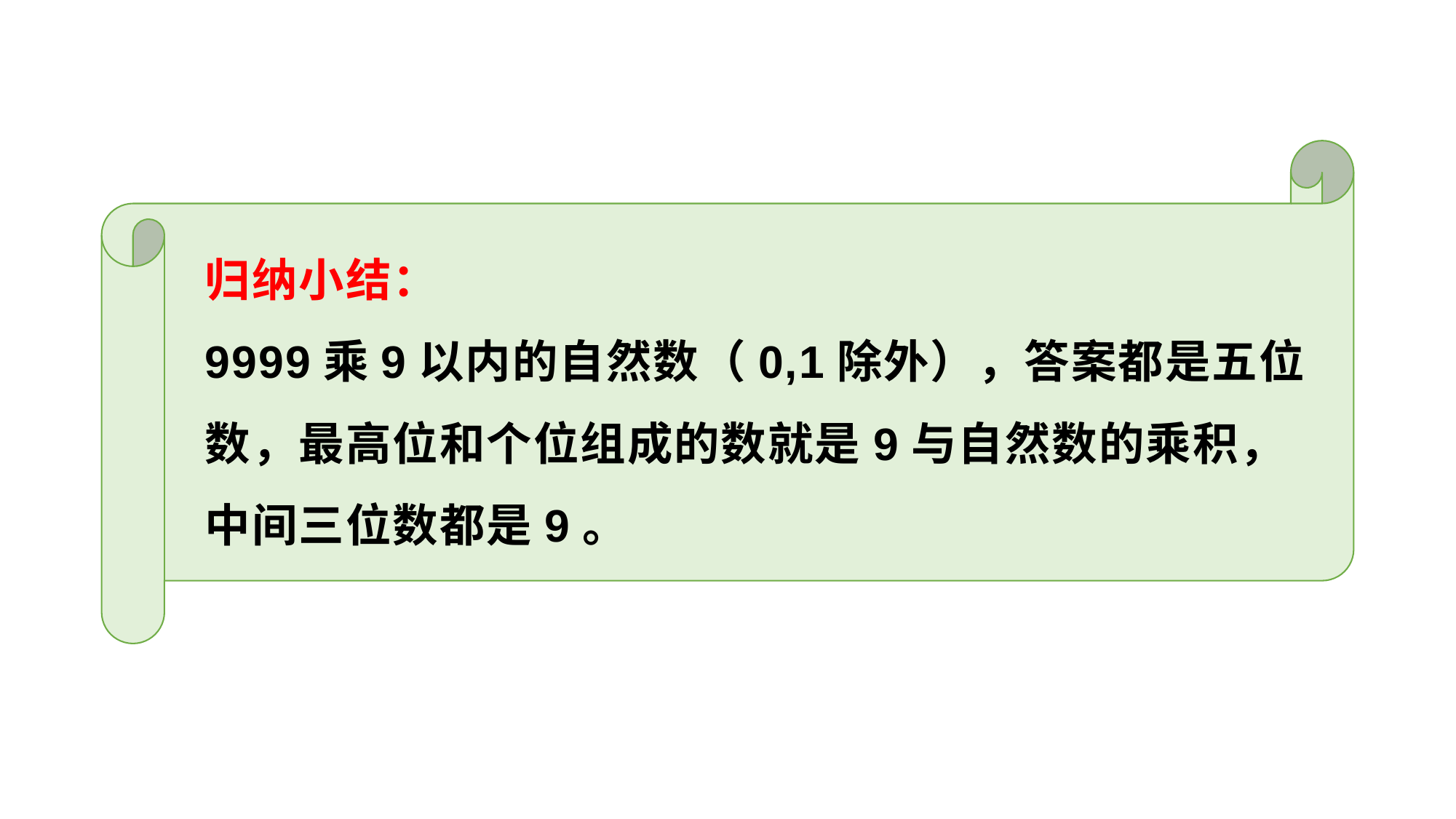

归纳小结：
9999乘9以内的自然数（0,1除外），答案都是五位数，最高位和个位组成的数就是9与自然数的乘积，中间三位数都是9。